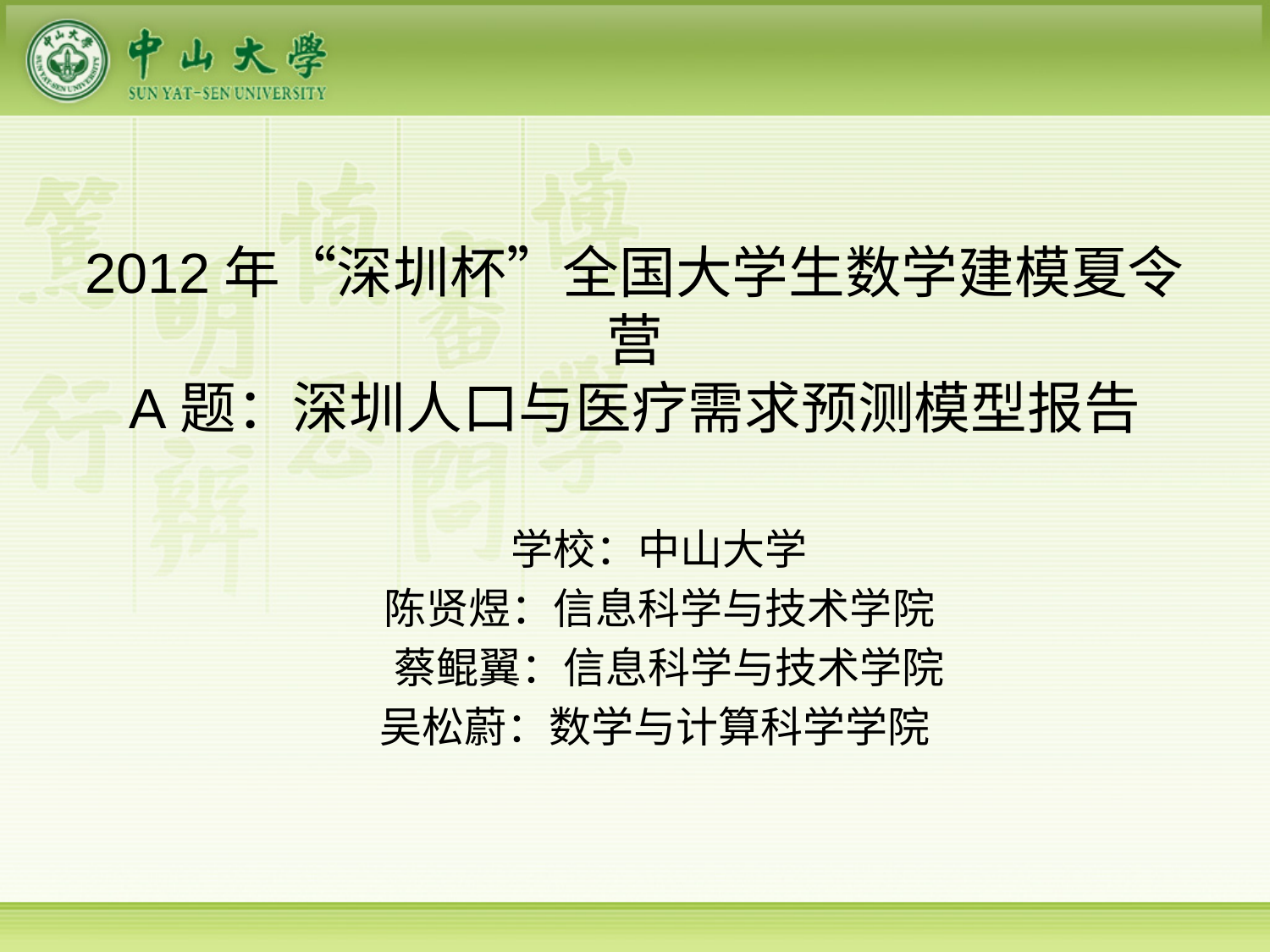

# 2012年“深圳杯”全国大学生数学建模夏令营 A题：深圳人口与医疗需求预测模型报告
学校：中山大学
陈贤煜：信息科学与技术学院
 蔡鲲翼：信息科学与技术学院
吴松蔚：数学与计算科学学院